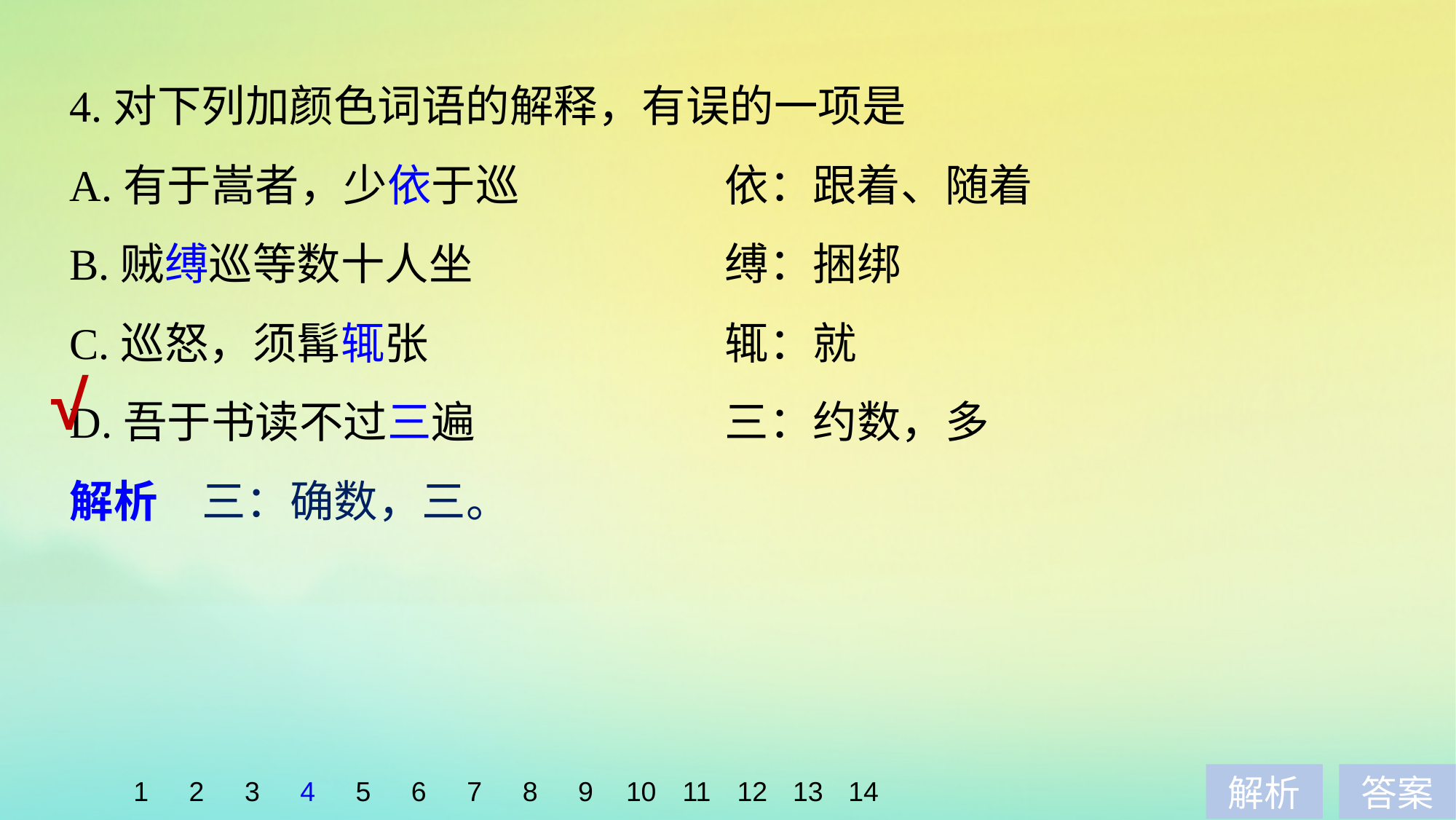

4.对下列加颜色词语的解释，有误的一项是
A.有于嵩者，少依于巡　　　　	依：跟着、随着
B.贼缚巡等数十人坐  			缚：捆绑
C.巡怒，须髯辄张  			辄：就
D.吾于书读不过三遍  			三：约数，多
√
解析　三：确数，三。
1
2
3
4
5
6
7
8
9
10
11
12
13
14
解析
答案